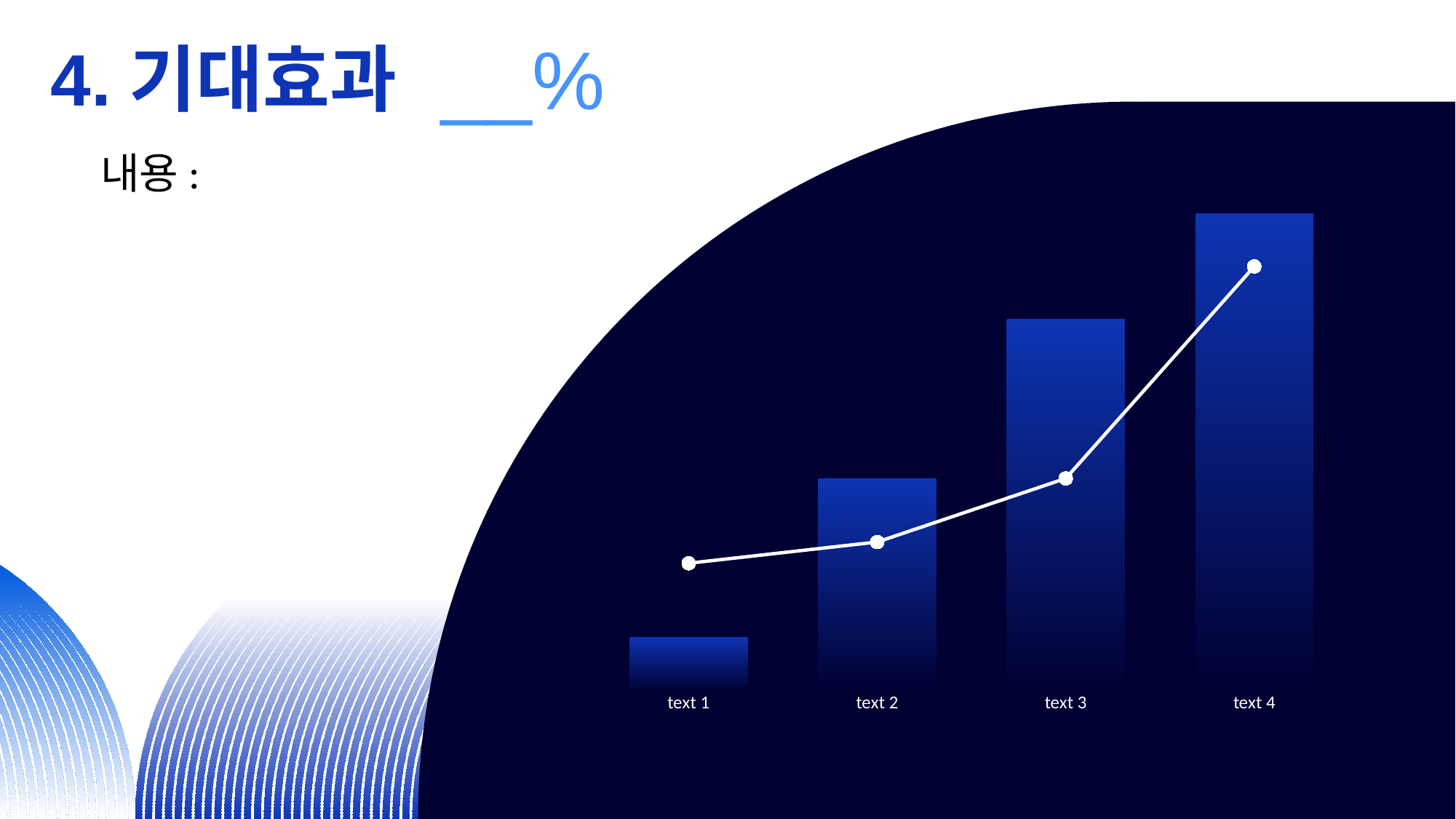

__%
4.기대효과

내용:

### Chart

| Category | text 1 | text 2 |
|---|---|---|
| text 1 | 1.0 | 2.4 |
| text 2 | 4.0 | 2.8 |
| text 3 | 7.0 | 4.0 |
| text 4 | 9.0 | 8.0 |